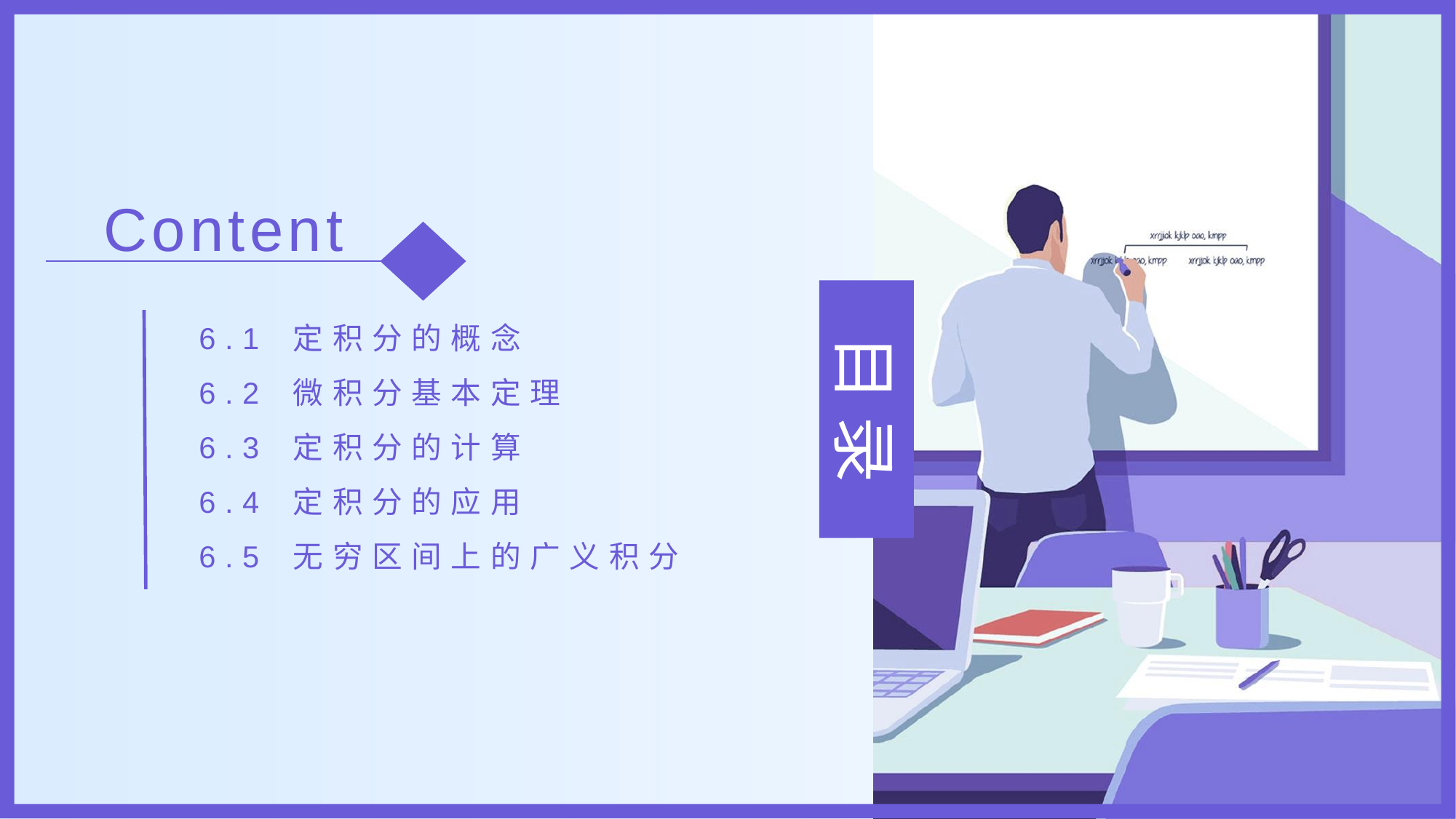

Content

6.1 定积分的概念
6.2 微积分基本定理
6.3 定积分的计算
6.4 定积分的应用
6.5 无穷区间上的广义积分
目 录